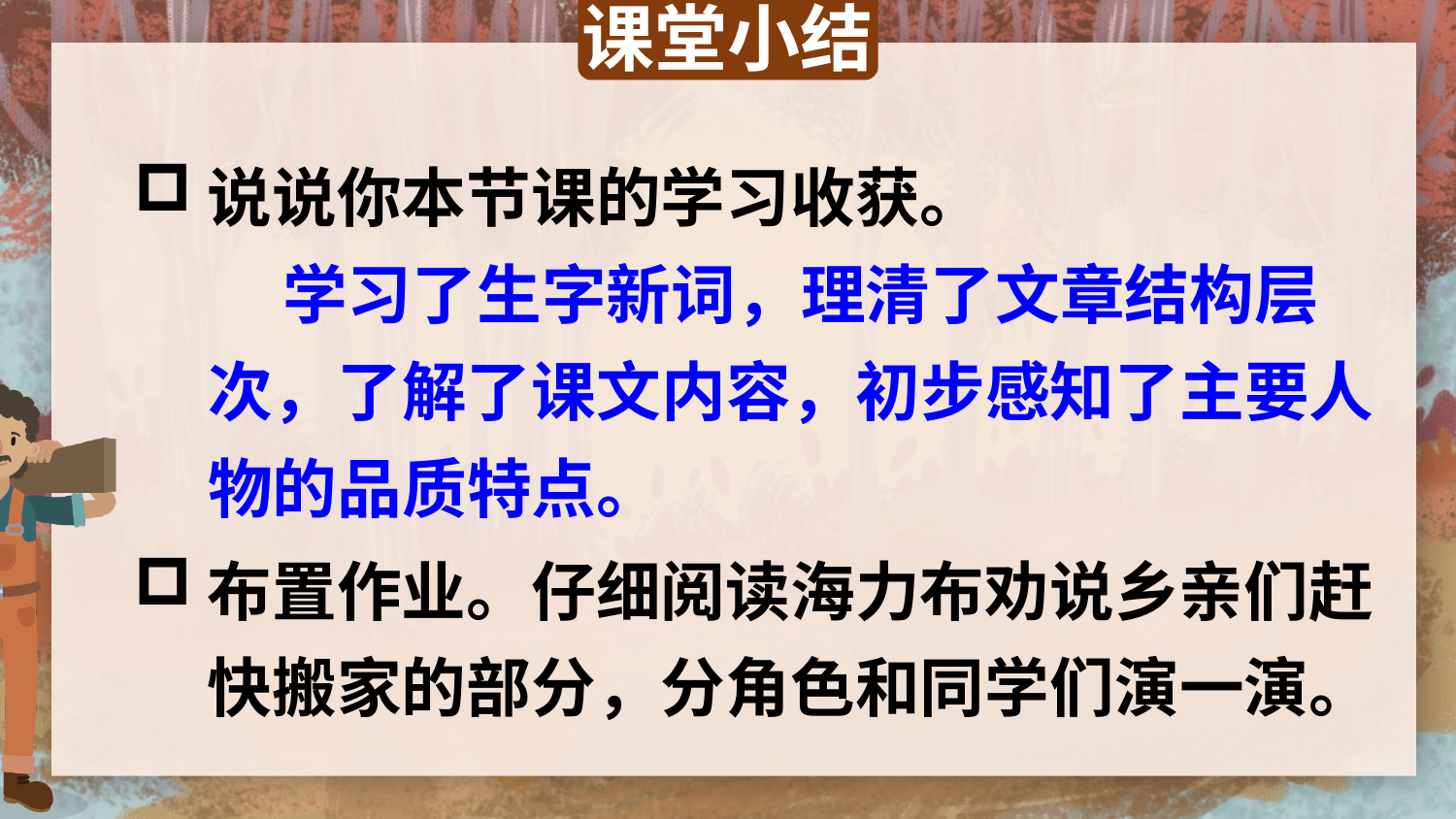

课堂小结
说说你本节课的学习收获。
    学习了生字新词，理清了文章结构层次，了解了课文内容，初步感知了主要人物的品质特点。
布置作业。仔细阅读海力布劝说乡亲们赶快搬家的部分，分角色和同学们演一演。